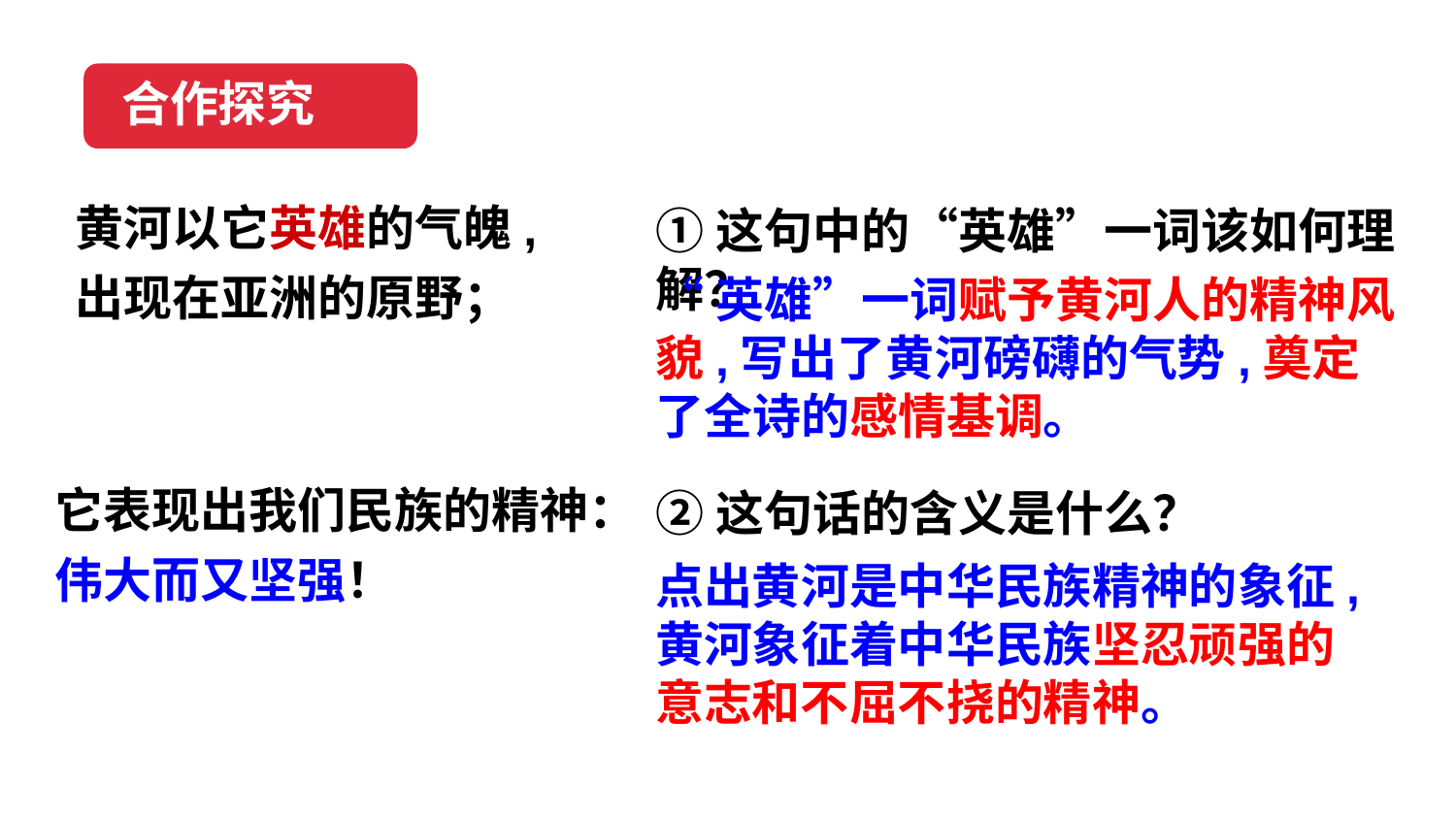

合作探究
黄河以它英雄的气魄,
出现在亚洲的原野；
①这句中的“英雄”一词该如何理解？
“英雄”一词赋予黄河人的精神风貌,写出了黄河磅礴的气势,奠定了全诗的感情基调。
它表现出我们民族的精神：
伟大而又坚强！
②这句话的含义是什么？
点出黄河是中华民族精神的象征,黄河象征着中华民族坚忍顽强的意志和不屈不挠的精神。